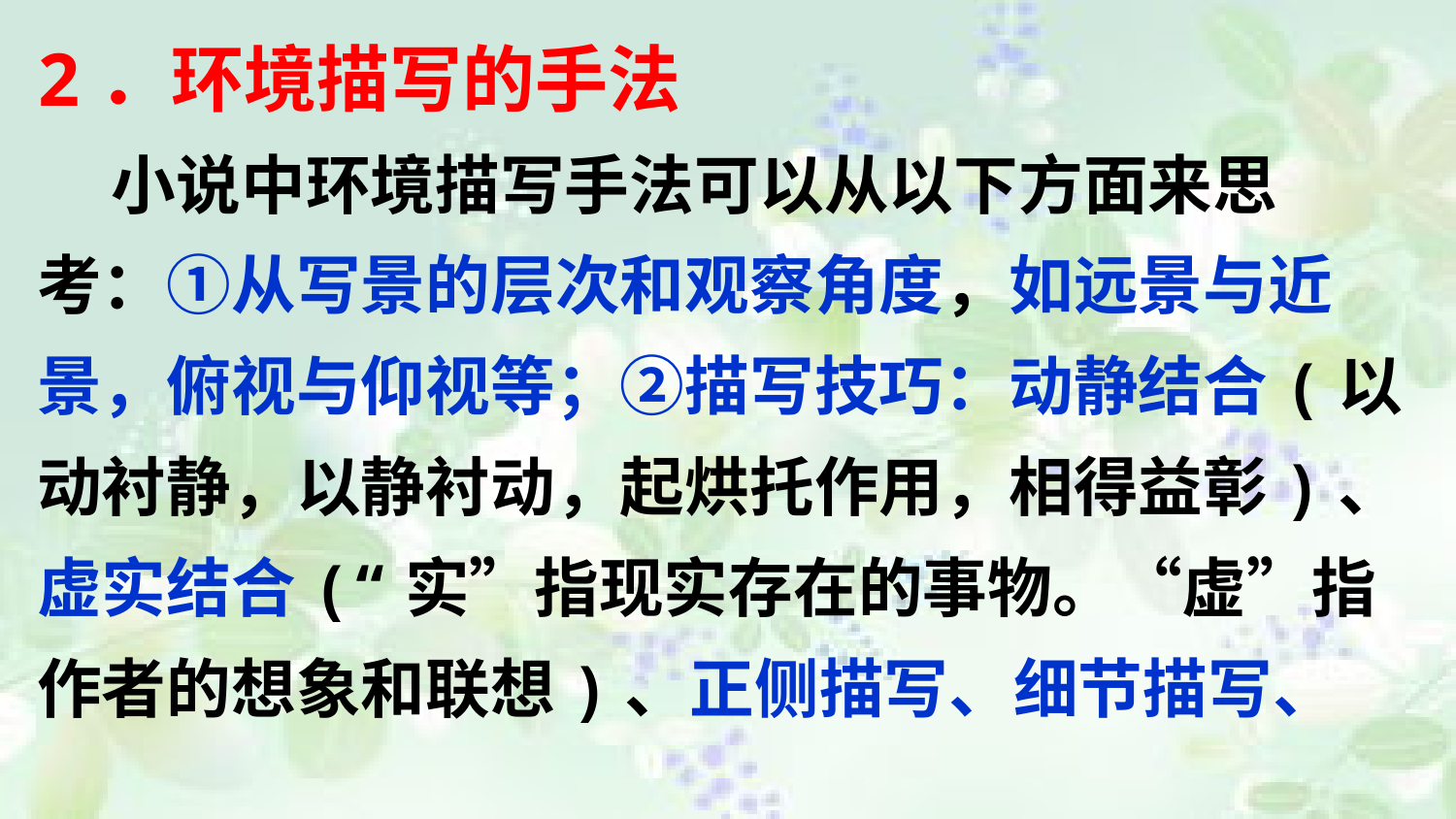

2．环境描写的手法
    小说中环境描写手法可以从以下方面来思考：①从写景的层次和观察角度，如远景与近景，俯视与仰视等；②描写技巧：动静结合(以动衬静，以静衬动，起烘托作用，相得益彰)、虚实结合(“实”指现实存在的事物。“虚”指作者的想象和联想)、正侧描写、细节描写、